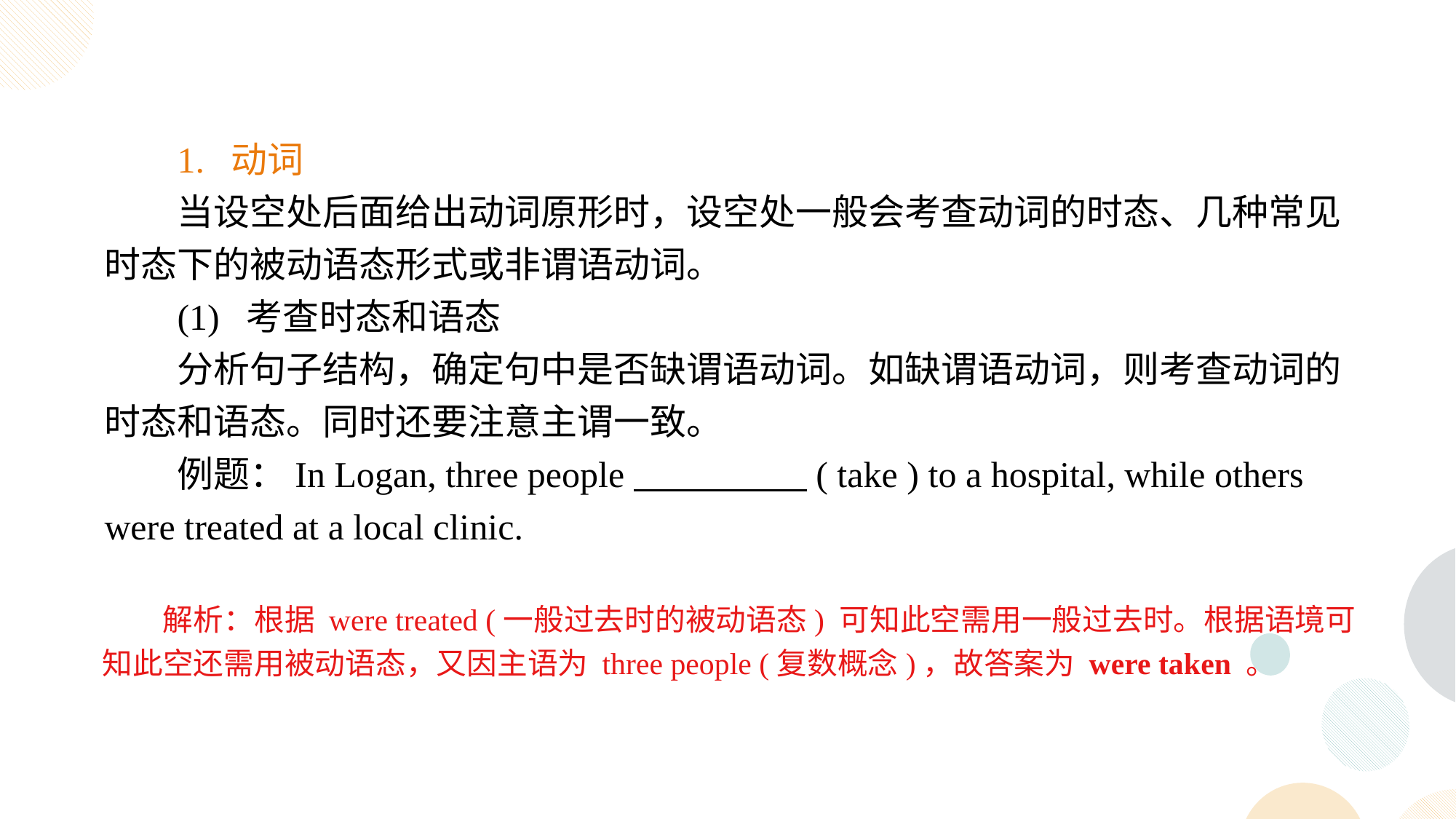

1.  动词
当设空处后面给出动词原形时，设空处一般会考查动词的时态、几种常见时态下的被动语态形式或非谓语动词。
(1)  考查时态和语态
分析句子结构，确定句中是否缺谓语动词。如缺谓语动词，则考查动词的时态和语态。同时还要注意主谓一致。
例题：In Logan, three people                     ( take ) to a hospital, while others were treated at a local clinic.

解析：根据 were treated (一般过去时的被动语态) 可知此空需用一般过去时。根据语境可知此空还需用被动语态，又因主语为 three people (复数概念)，故答案为 were taken 。